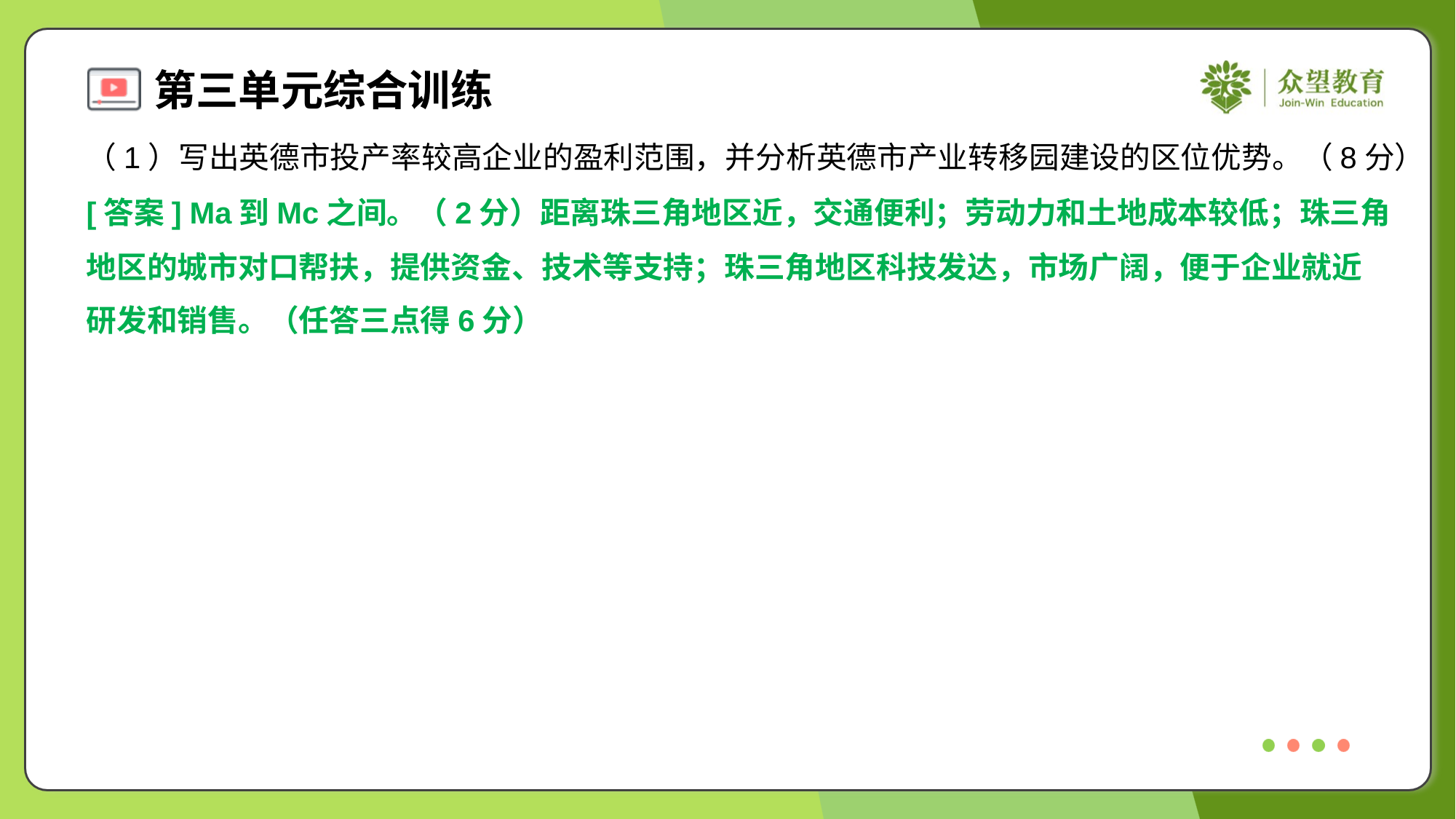

（1）写出英德市投产率较高企业的盈利范围，并分析英德市产业转移园建设的区位优势。（8分）
[答案] Ma到Mc之间。（2分）距离珠三角地区近，交通便利；劳动力和土地成本较低；珠三角
地区的城市对口帮扶，提供资金、技术等支持；珠三角地区科技发达，市场广阔，便于企业就近
研发和销售。（任答三点得6分）